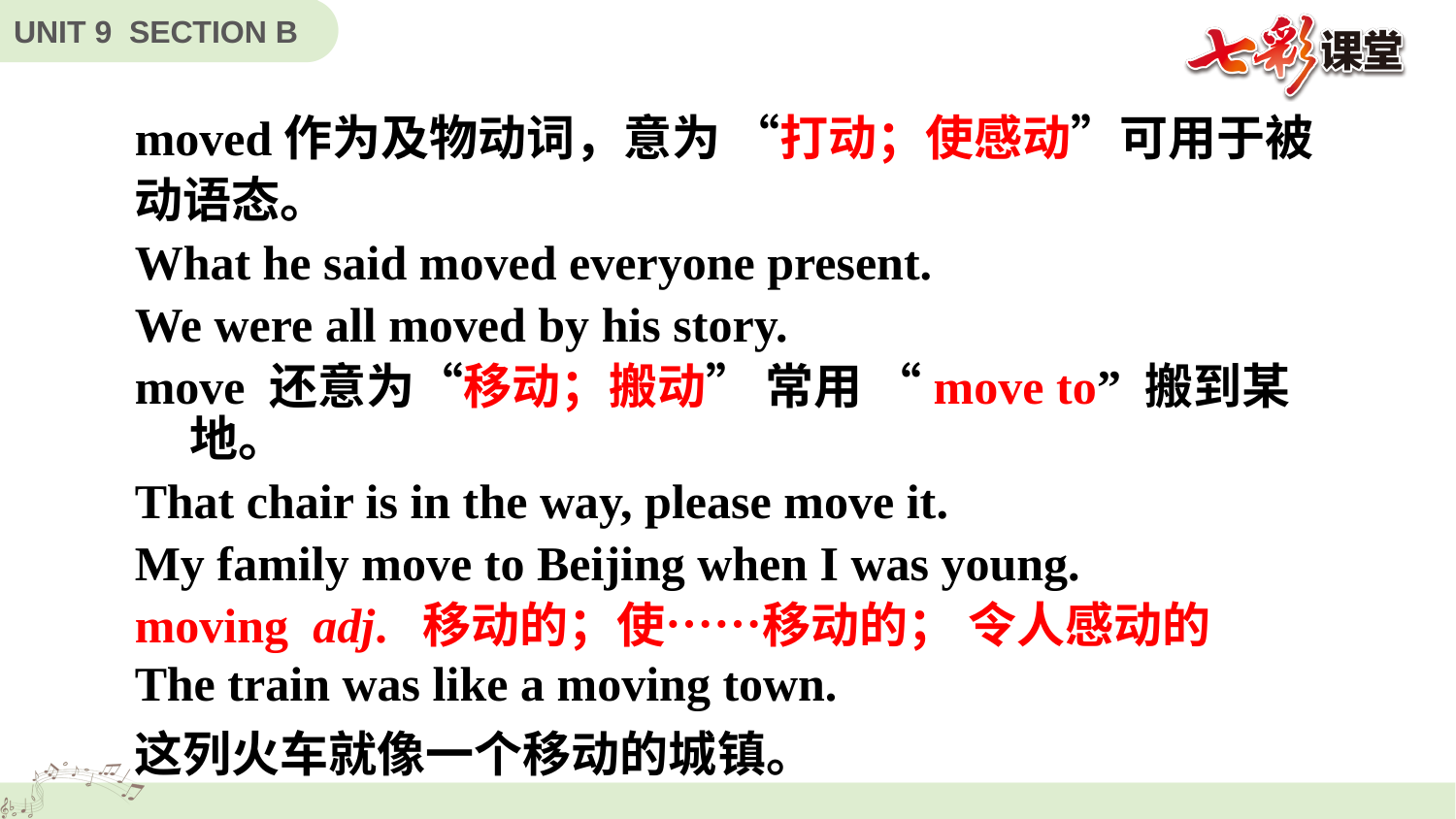

moved作为及物动词，意为 “打动；使感动”可用于被
动语态。
What he said moved everyone present.
We were all moved by his story.
move 还意为“移动；搬动” 常用 “move to” 搬到某地。
That chair is in the way, please move it.
My family move to Beijing when I was young.
moving  adj.  移动的；使……移动的； 令人感动的
The train was like a moving town.
这列火车就像一个移动的城镇。